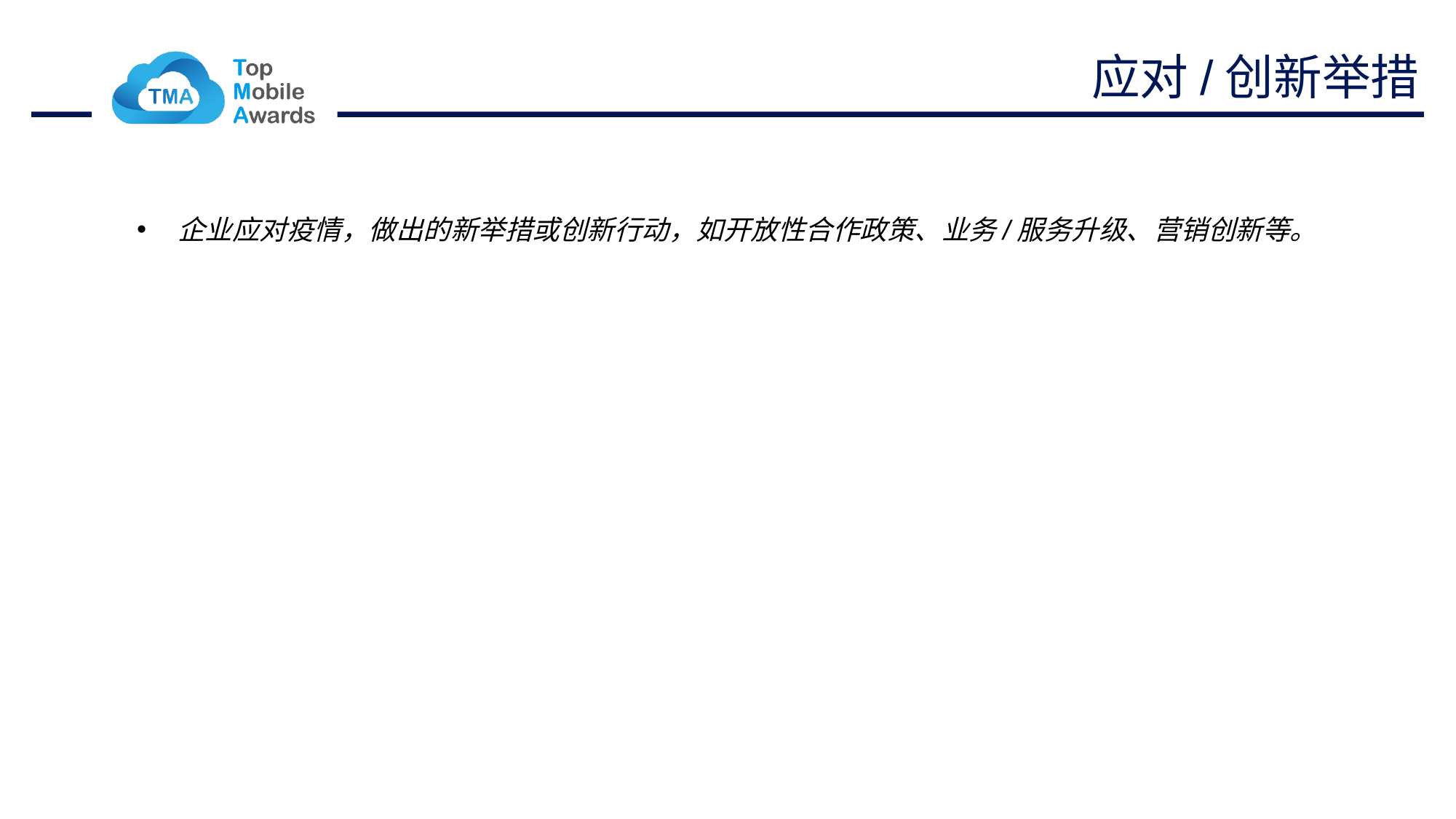

企业应对疫情，做出的新举措或创新行动，如开放性合作政策、业务/服务升级、营销创新等。